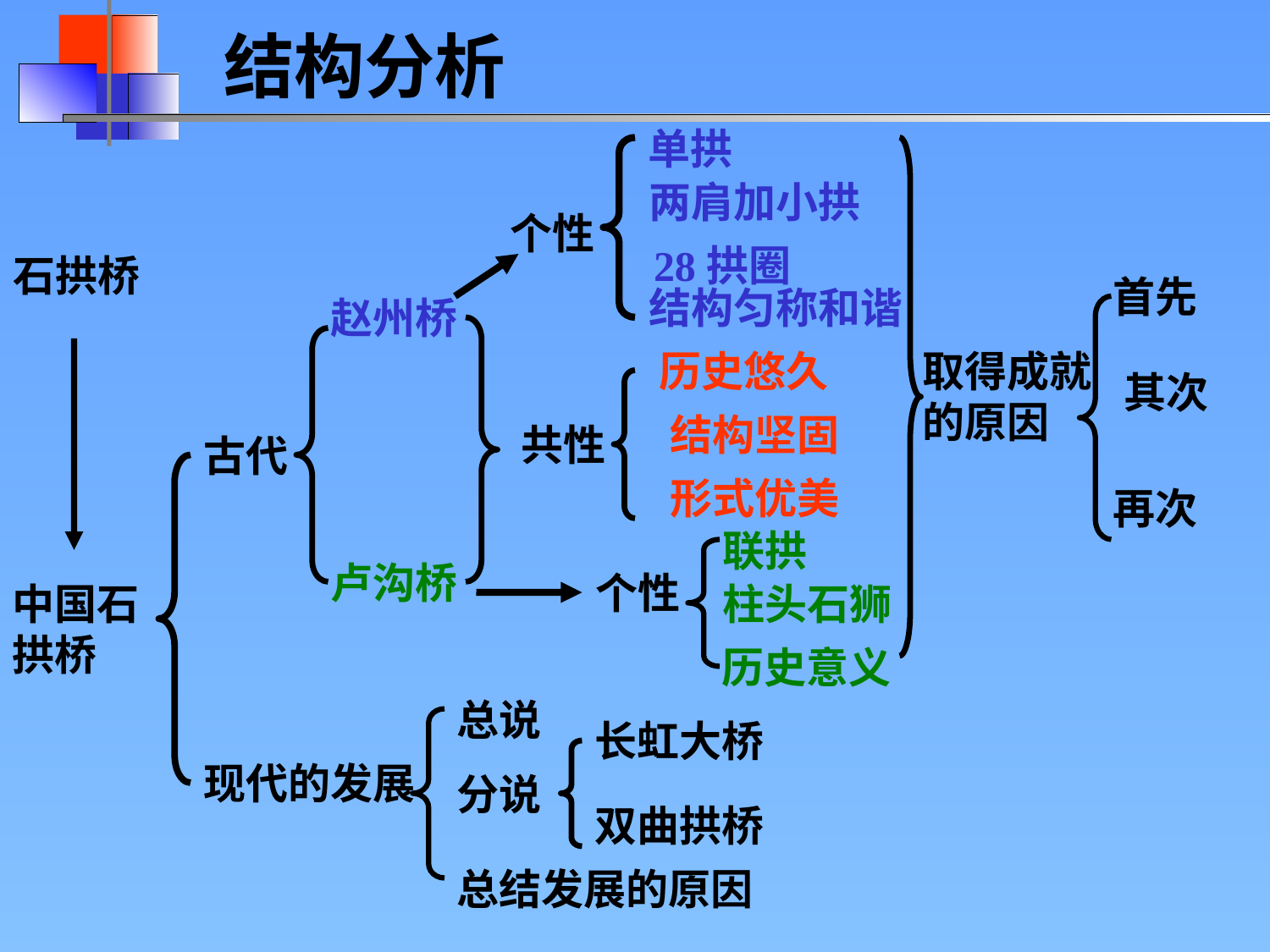

结构分析
单拱

两肩加小拱
个性
28拱圈
石拱桥

首先
结构匀称和谐
赵州桥

历史悠久
取得成就的原因
其次

结构坚固
共性
古代

形式优美
再次
联拱

卢沟桥
个性
中国石拱桥
柱头石狮

历史意义
总说

长虹大桥

现代的发展
分说
双曲拱桥
总结发展的原因